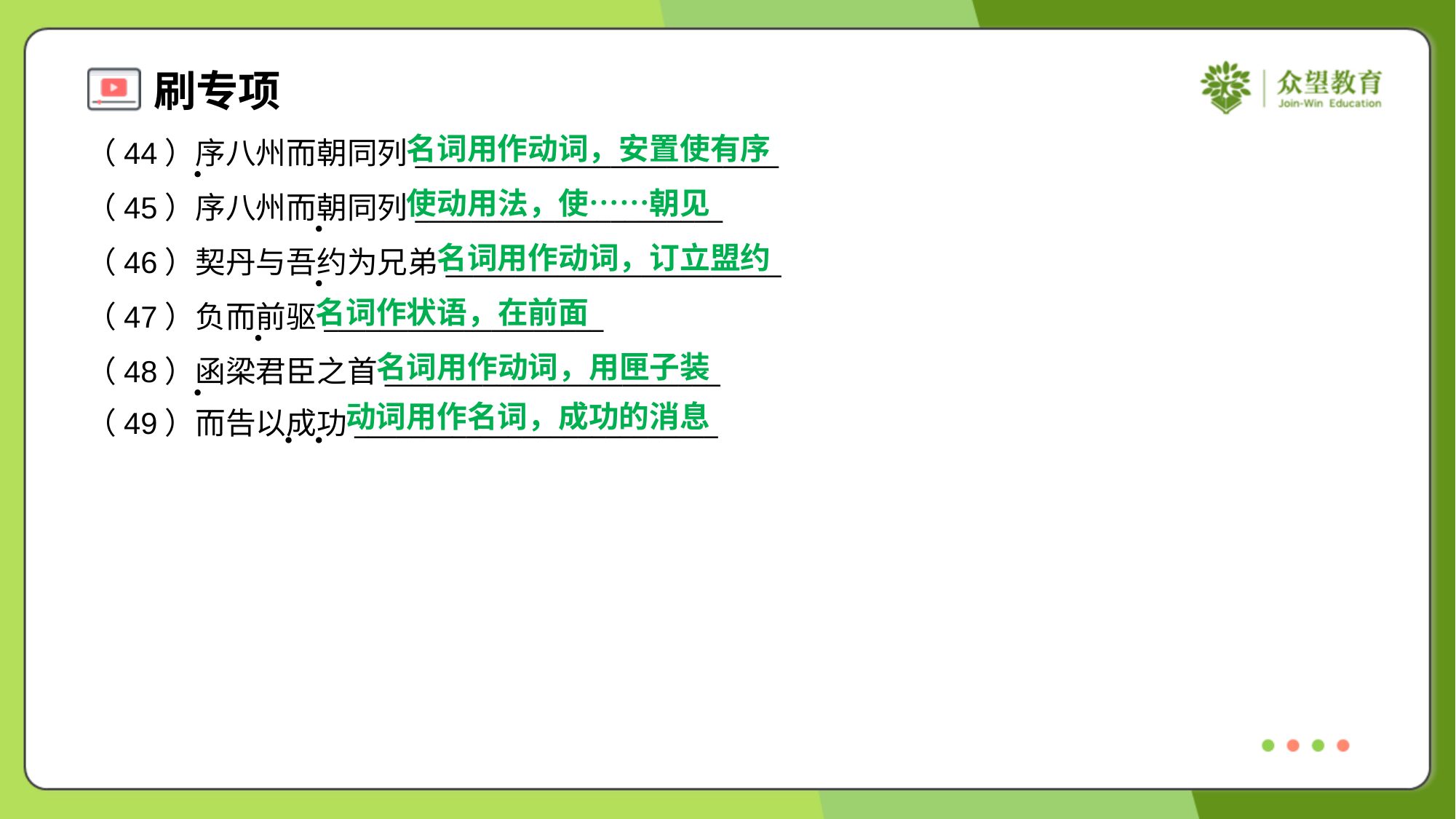

名词用作动词，安置使有序
（44）序八州而朝同列__________________________
（45）序八州而朝同列______________________
（46）契丹与吾约为兄弟________________________
（47）负而前驱____________________
（48）函梁君臣之首________________________
（49）而告以成功__________________________
使动用法，使……朝见

名词用作动词，订立盟约

名词作状语，在前面

名词用作动词，用匣子装

动词用作名词，成功的消息